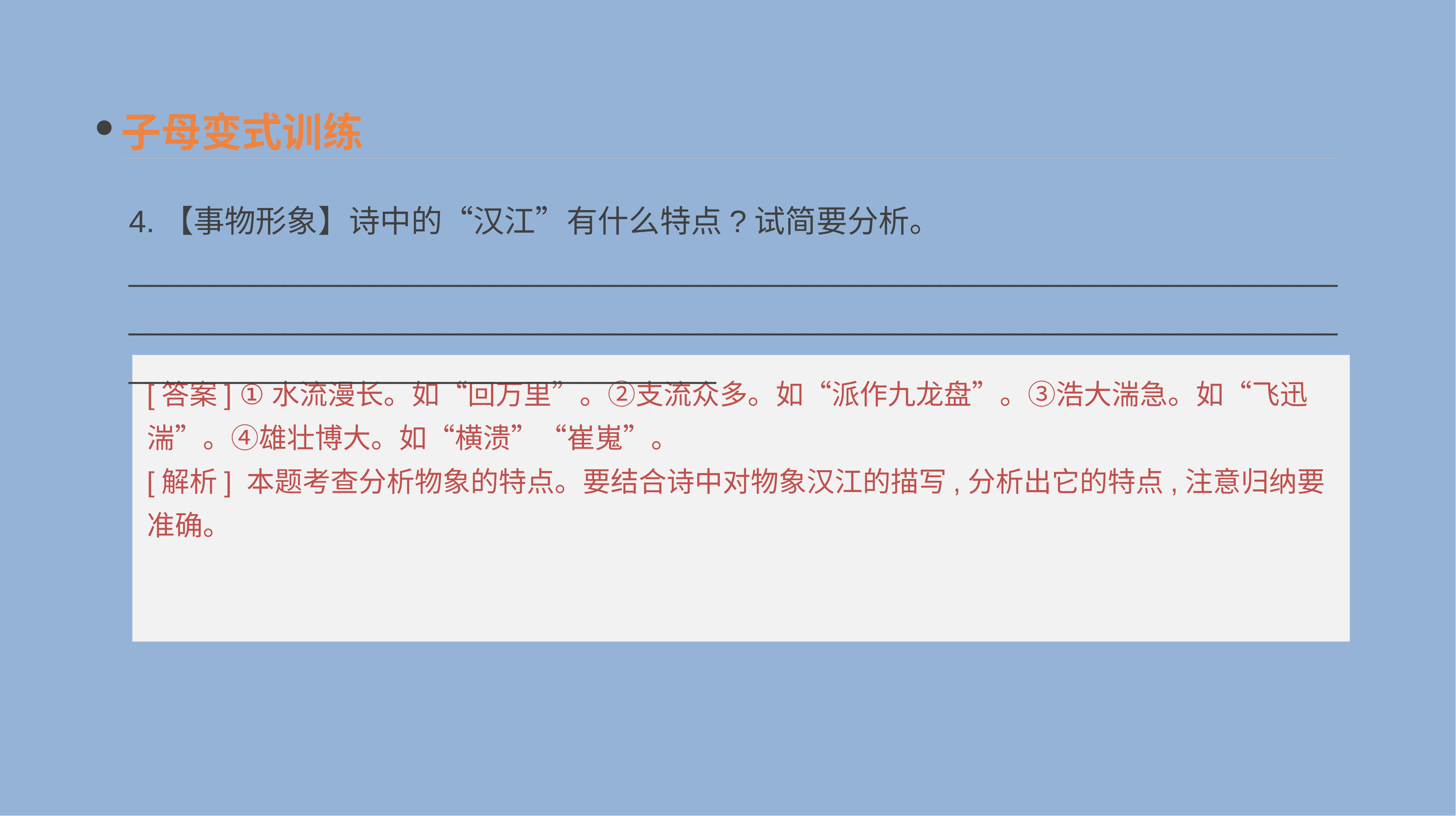

子母变式训练

4.【事物形象】诗中的“汉江”有什么特点?试简要分析。
______________________________________________________________________________________________________________________________________________________________________________

[答案] ①水流漫长。如“回万里”。②支流众多。如“派作九龙盘”。③浩大湍急。如“飞迅湍”。④雄壮博大。如“横溃”“崔嵬”。
[解析] 本题考查分析物象的特点。要结合诗中对物象汉江的描写,分析出它的特点,注意归纳要准确。